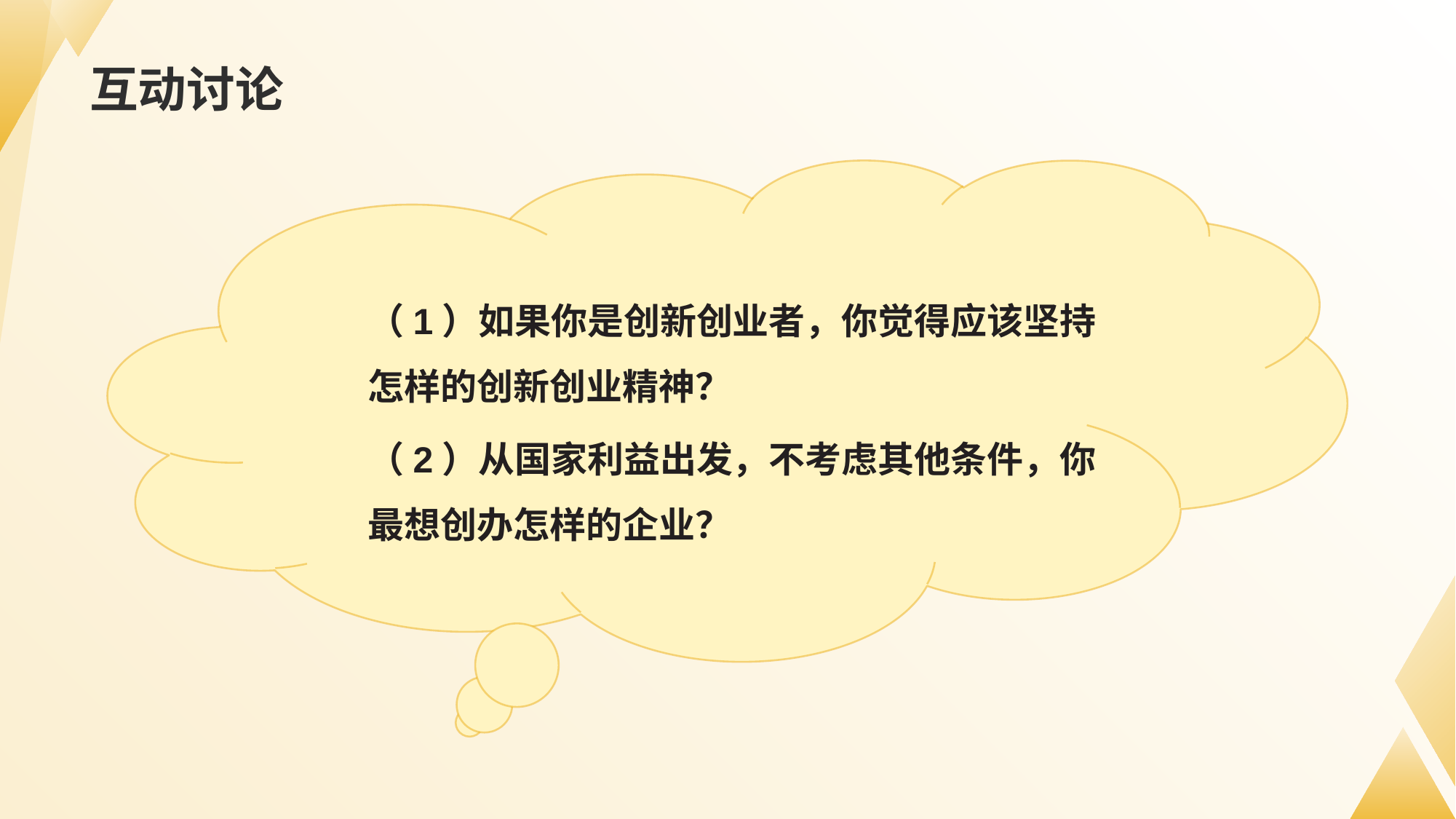

# 互动讨论

（1）如果你是创新创业者，你觉得应该坚持怎样的创新创业精神？
（2）从国家利益出发，不考虑其他条件，你最想创办怎样的企业？